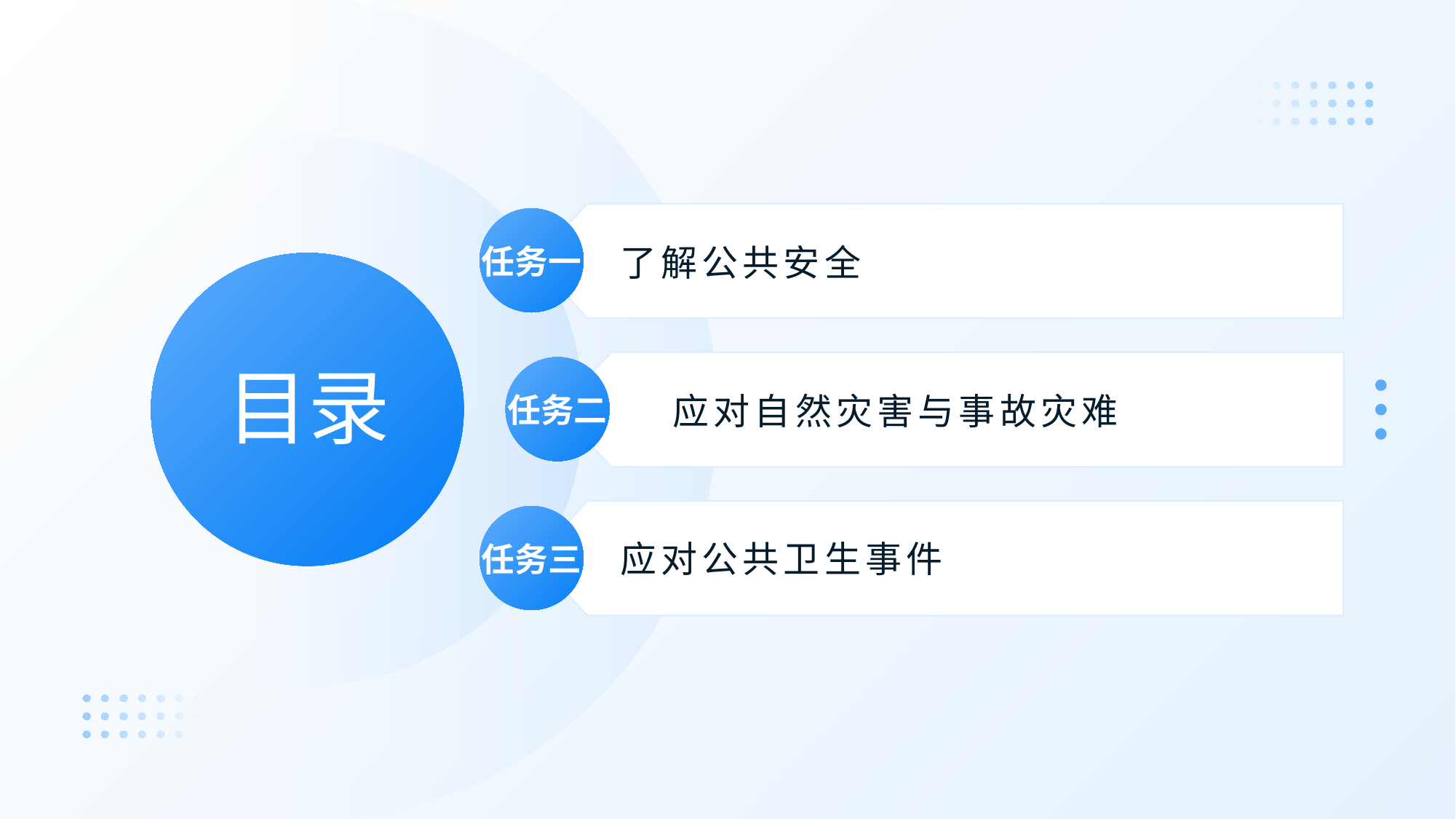

任务一
了解公共安全
# 目录

任务二
应对自然灾害与事故灾难

任务三
应对公共卫生事件